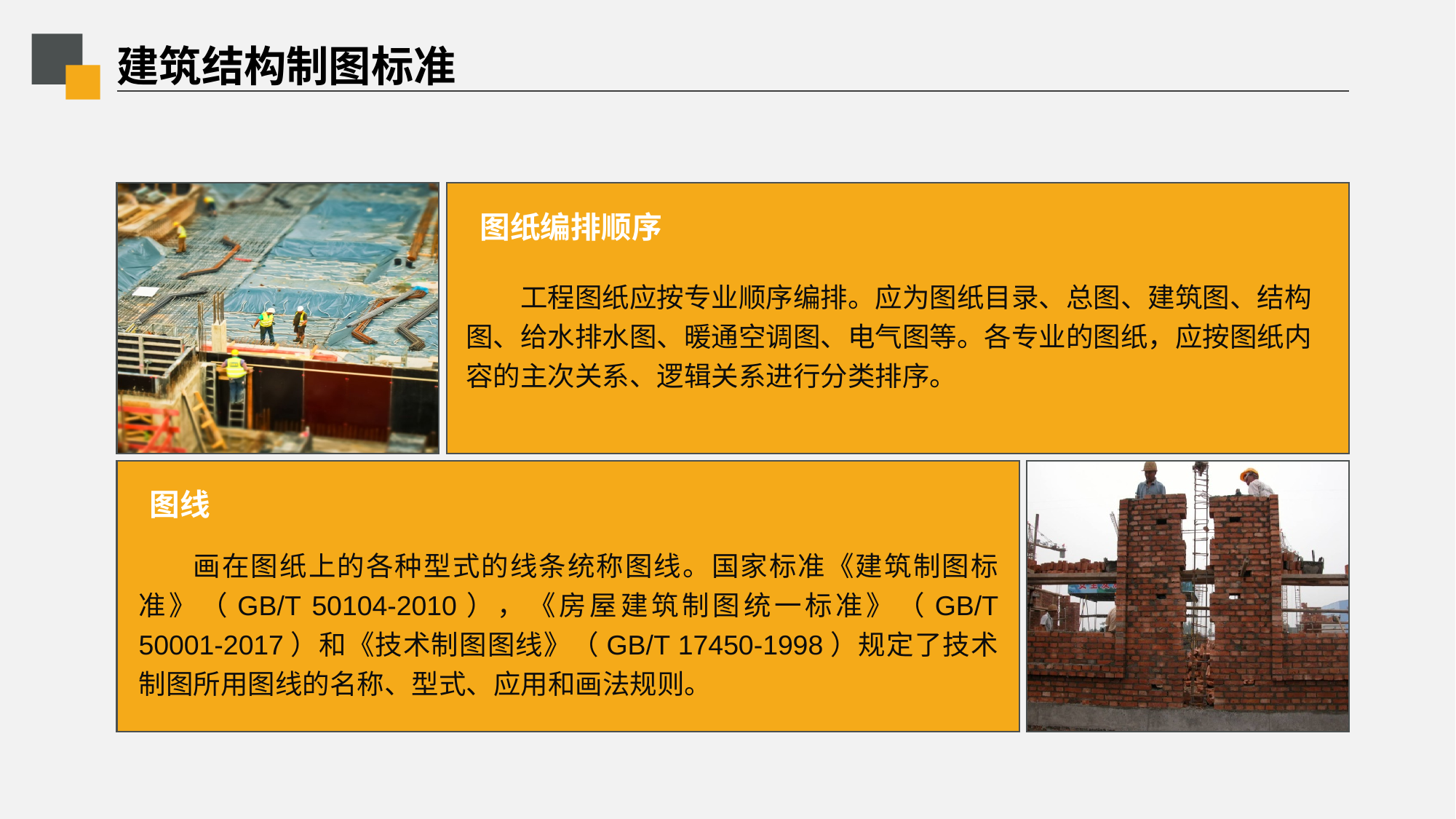

# 建筑结构制图标准

图纸编排顺序
工程图纸应按专业顺序编排。应为图纸目录、总图、建筑图、结构图、给水排水图、暖通空调图、电气图等。各专业的图纸，应按图纸内容的主次关系、逻辑关系进行分类排序。

图线
画在图纸上的各种型式的线条统称图线。国家标准《建筑制图标准》（GB/T 50104-2010），《房屋建筑制图统一标准》（GB/T 50001-2017）和《技术制图图线》（GB/T 17450-1998）规定了技术制图所用图线的名称、型式、应用和画法规则。